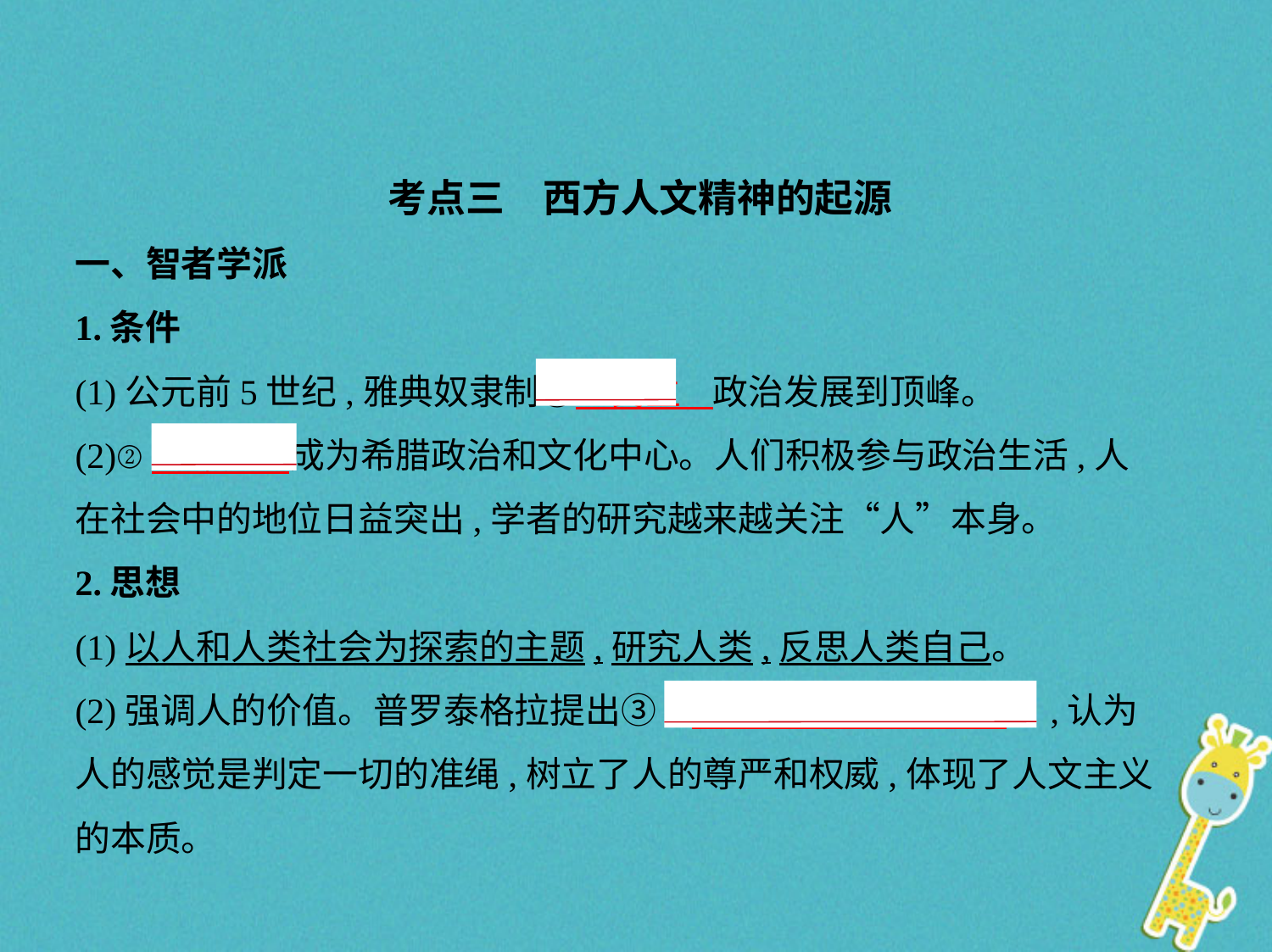

考点三　西方人文精神的起源
一、智者学派
1.条件
(1)公元前5世纪,雅典奴隶制①　民主    政治发展到顶峰。
(2)②　雅典    成为希腊政治和文化中心。人们积极参与政治生活,人
在社会中的地位日益突出,学者的研究越来越关注“人”本身。
2.思想
(1)以人和人类社会为探索的主题,研究人类,反思人类自己。
(2)强调人的价值。普罗泰格拉提出③“　人是万物的尺度    ”,认为
人的感觉是判定一切的准绳,树立了人的尊严和权威,体现了人文主义
的本质。